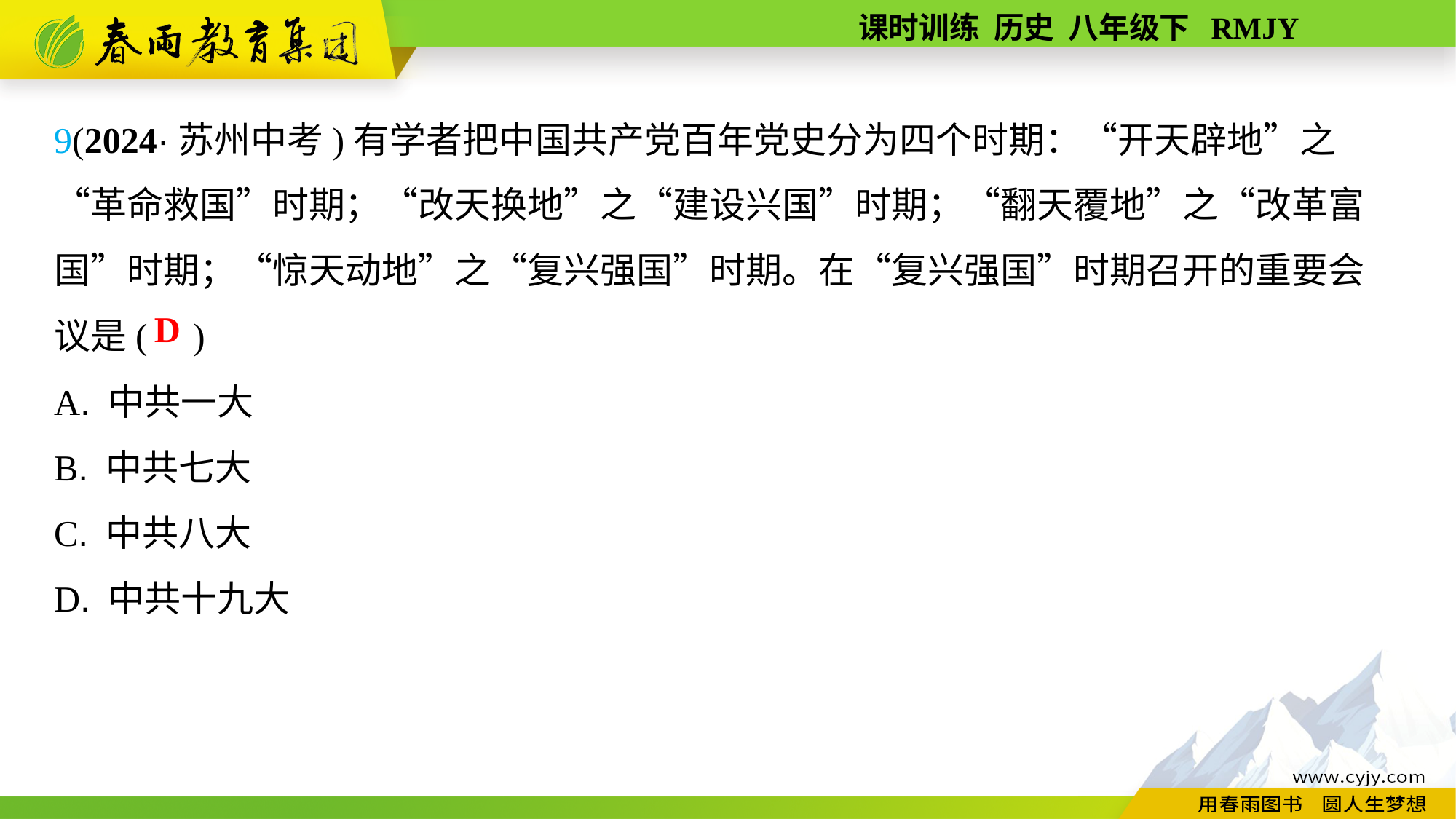

9(2024·苏州中考)有学者把中国共产党百年党史分为四个时期：“开天辟地”之“革命救国”时期；“改天换地”之“建设兴国”时期；“翻天覆地”之“改革富国”时期；“惊天动地”之“复兴强国”时期。在“复兴强国”时期召开的重要会
议是(     )
A. 中共一大
B. 中共七大
C. 中共八大
D. 中共十九大
D